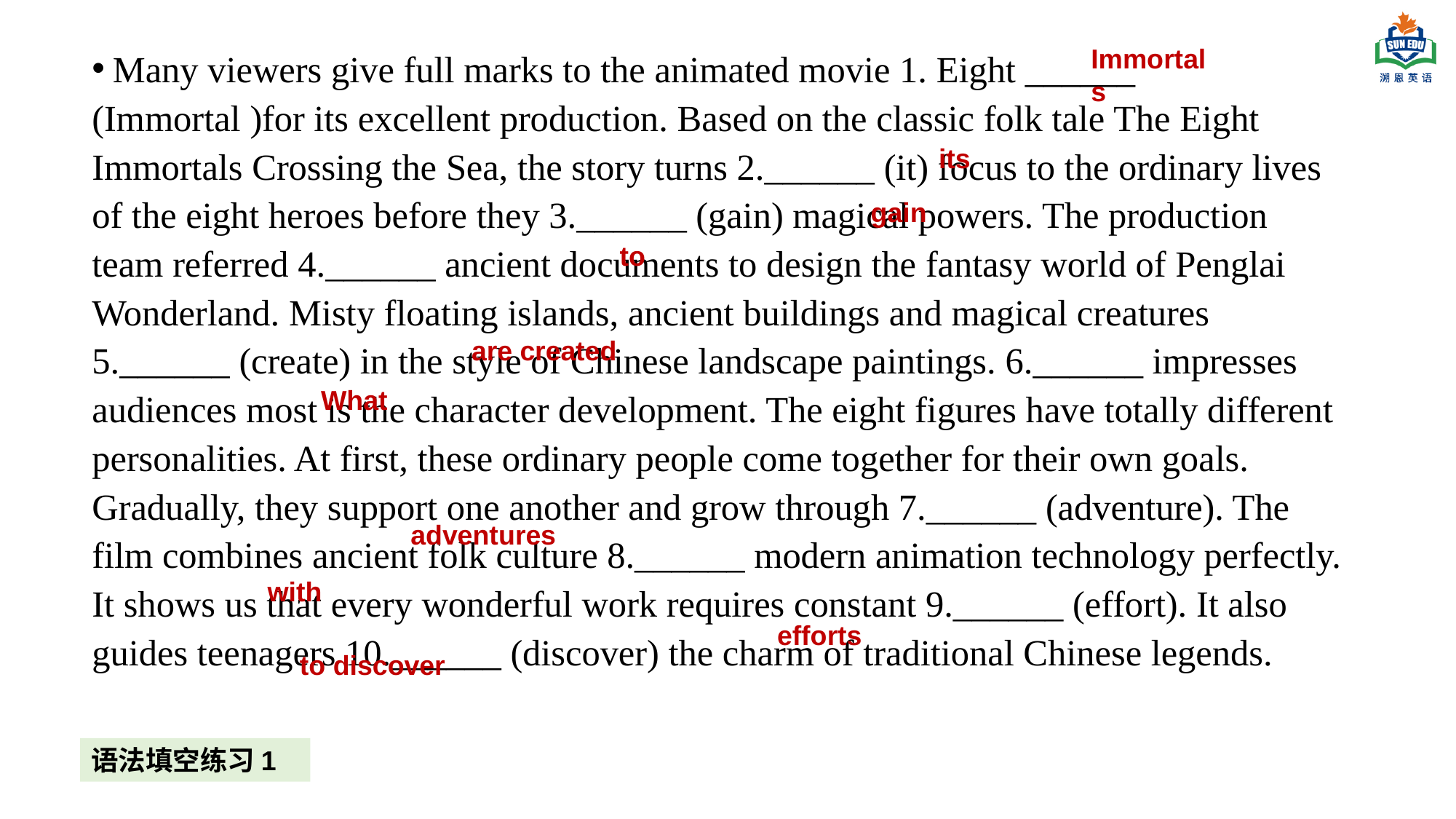

Many viewers give full marks to the animated movie 1. Eight ______   (Immortal )for its excellent production. Based on the classic folk tale The Eight Immortals Crossing the Sea, the story turns 2.______ (it) focus to the ordinary lives of the eight heroes before they 3.______ (gain) magical powers. The production team referred 4.______ ancient documents to design the fantasy world of Penglai Wonderland. Misty floating islands, ancient buildings and magical creatures 5.______ (create) in the style of Chinese landscape paintings. 6.______ impresses audiences most is the character development. The eight figures have totally different personalities. At first, these ordinary people come together for their own goals. Gradually, they support one another and grow through 7.______ (adventure). The film combines ancient folk culture 8.______ modern animation technology perfectly. It shows us that every wonderful work requires constant 9.______ (effort). It also guides teenagers 10.______ (discover) the charm of traditional Chinese legends.
Immortals
its
gain
to
are created
What
adventures
with
efforts
to discover
语法填空练习1